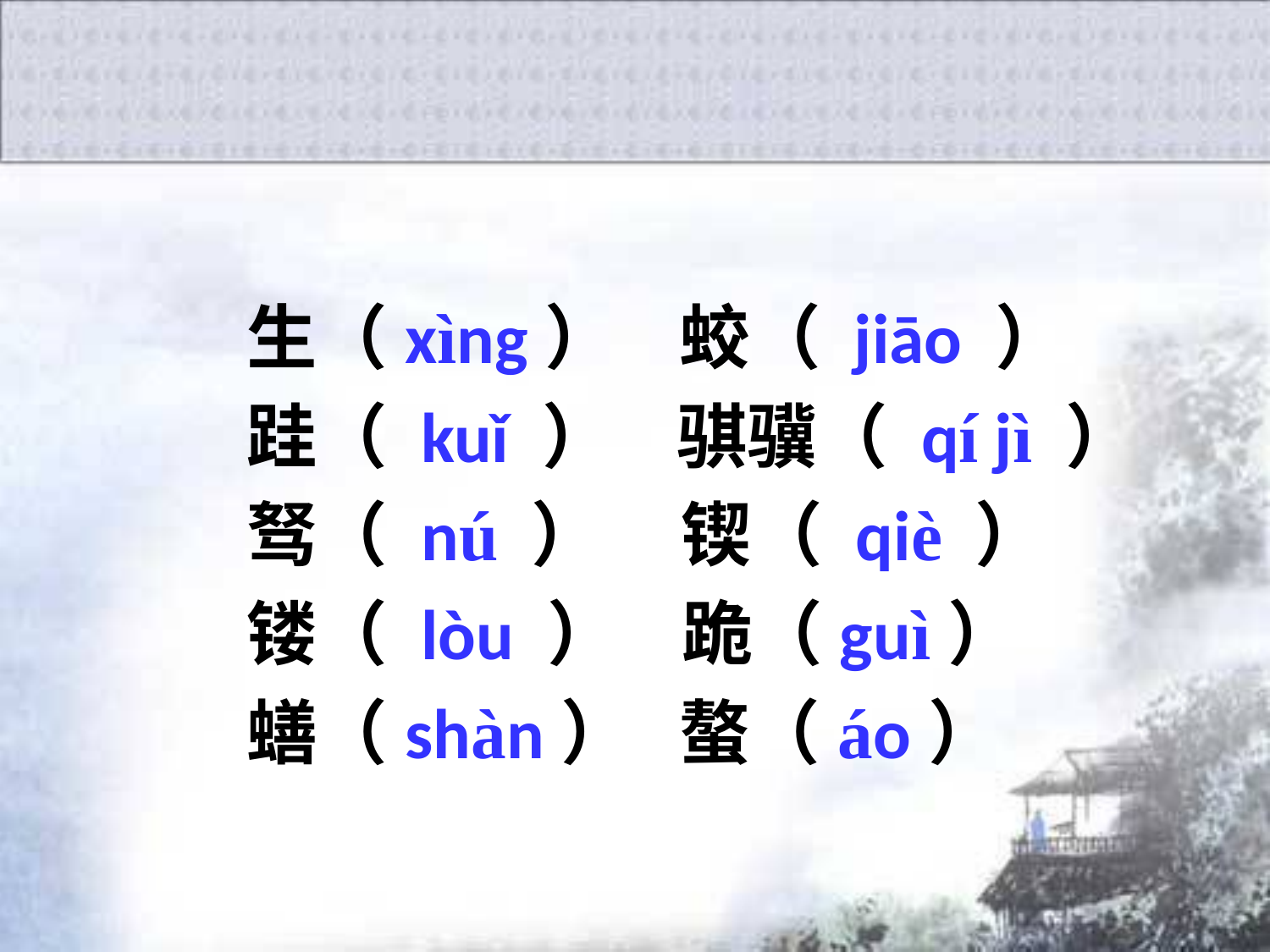

生（xìng）    蛟（ jiāo ）
跬（ kuǐ ）    骐骥（ qí jì ）
驽（ nú ）     锲（ qiè ）
镂（ lòu ）    跪（guì）
蟮（shàn）   螯（áo）